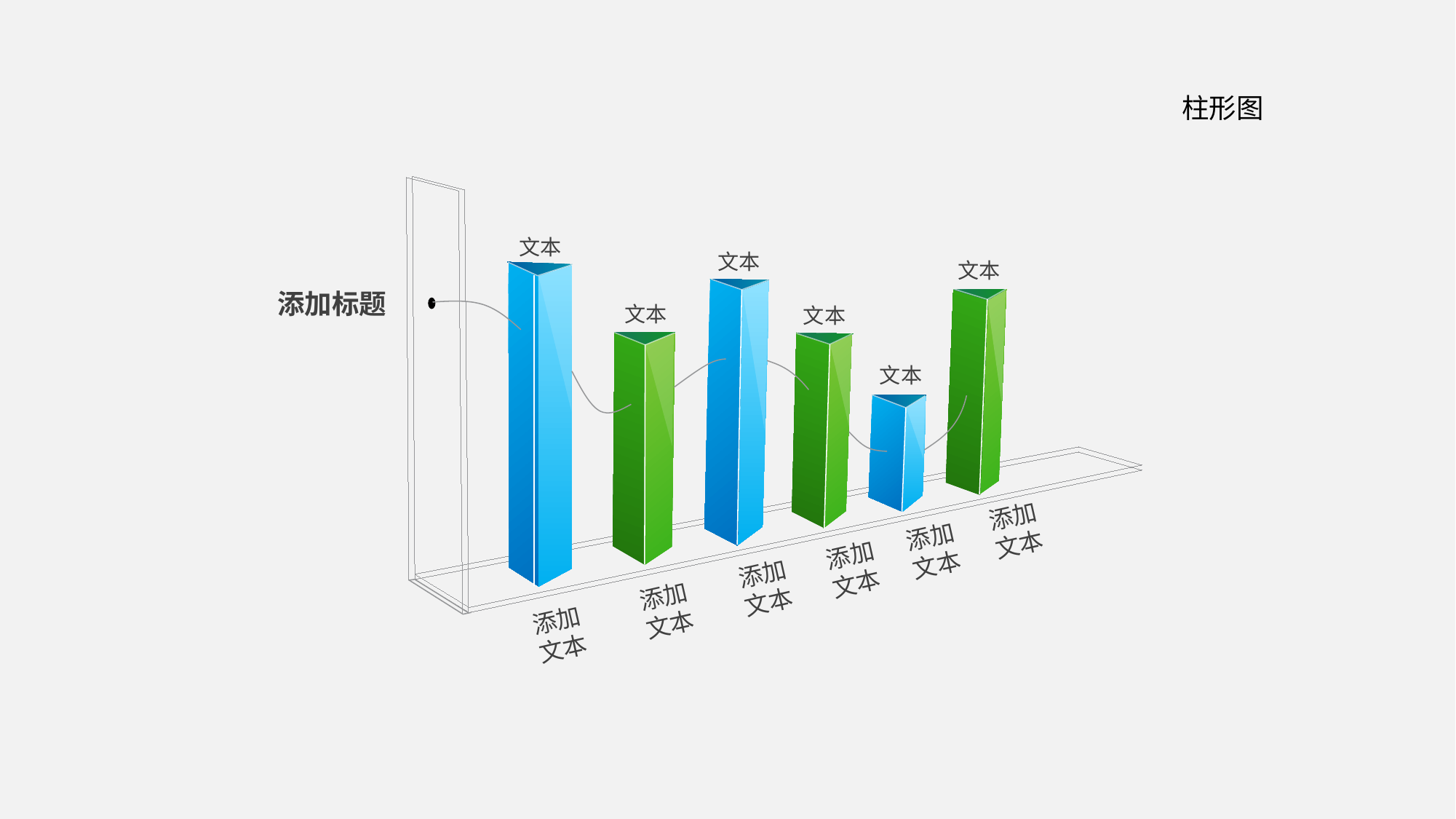

柱形图

文本
文本
文本

添加标题

文本
文本

文本

添加
文本
添加
文本
添加
文本
添加
文本
添加
文本
添加
文本